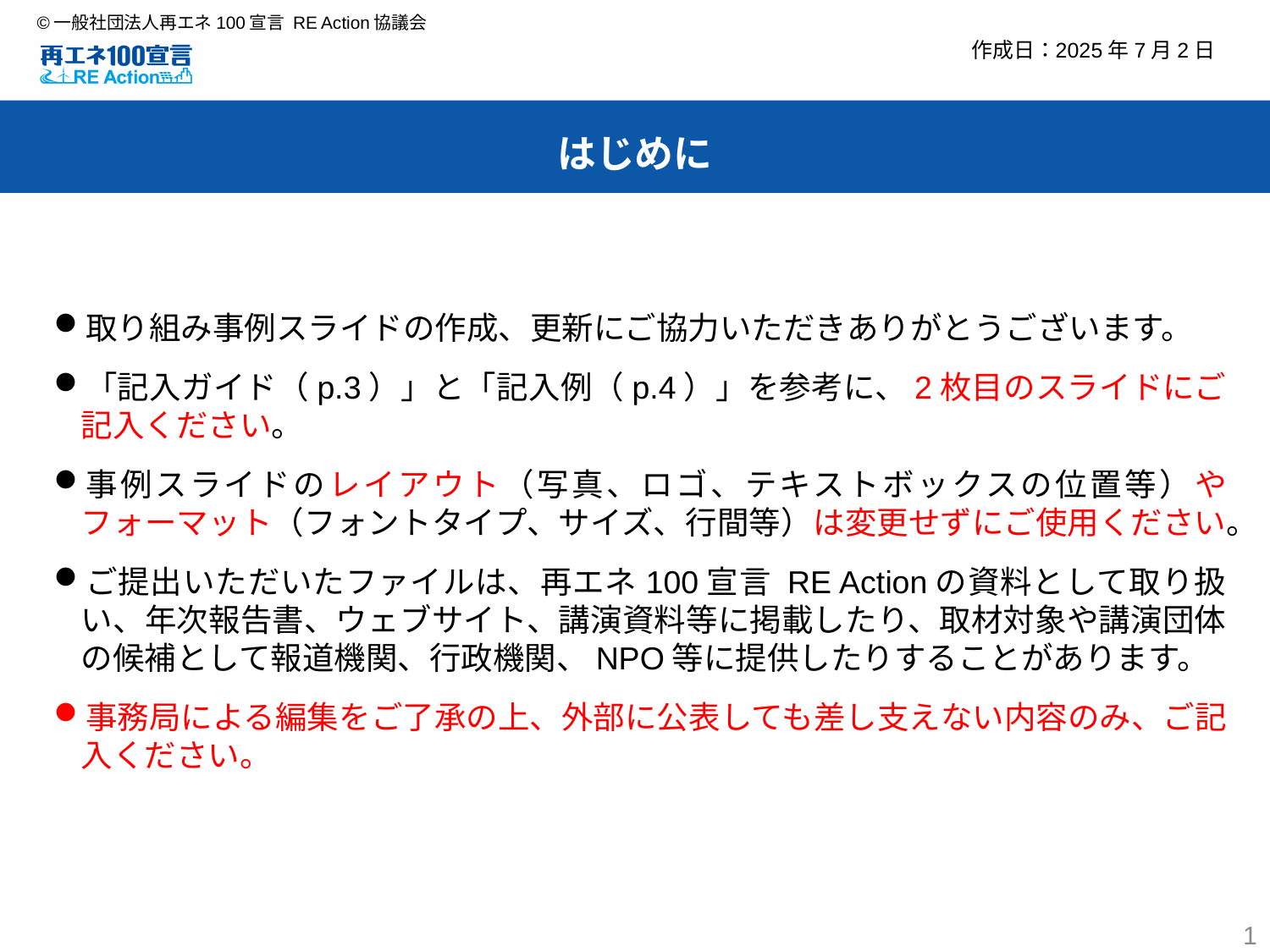

2025年7月2日

はじめに

取り組み事例スライドの作成、更新にご協力いただきありがとうございます。
「記入ガイド（p.3）」と「記入例（p.4）」を参考に、2枚目のスライドにご記入ください。
事例スライドのレイアウト（写真、ロゴ、テキストボックスの位置等）やフォーマット（フォントタイプ、サイズ、行間等）は変更せずにご使用ください。
ご提出いただいたファイルは、再エネ100宣言 RE Actionの資料として取り扱い、年次報告書、ウェブサイト、講演資料等に掲載したり、取材対象や講演団体の候補として報道機関、行政機関、NPO等に提供したりすることがあります。
事務局による編集をご了承の上、外部に公表しても差し支えない内容のみ、ご記入ください。

1